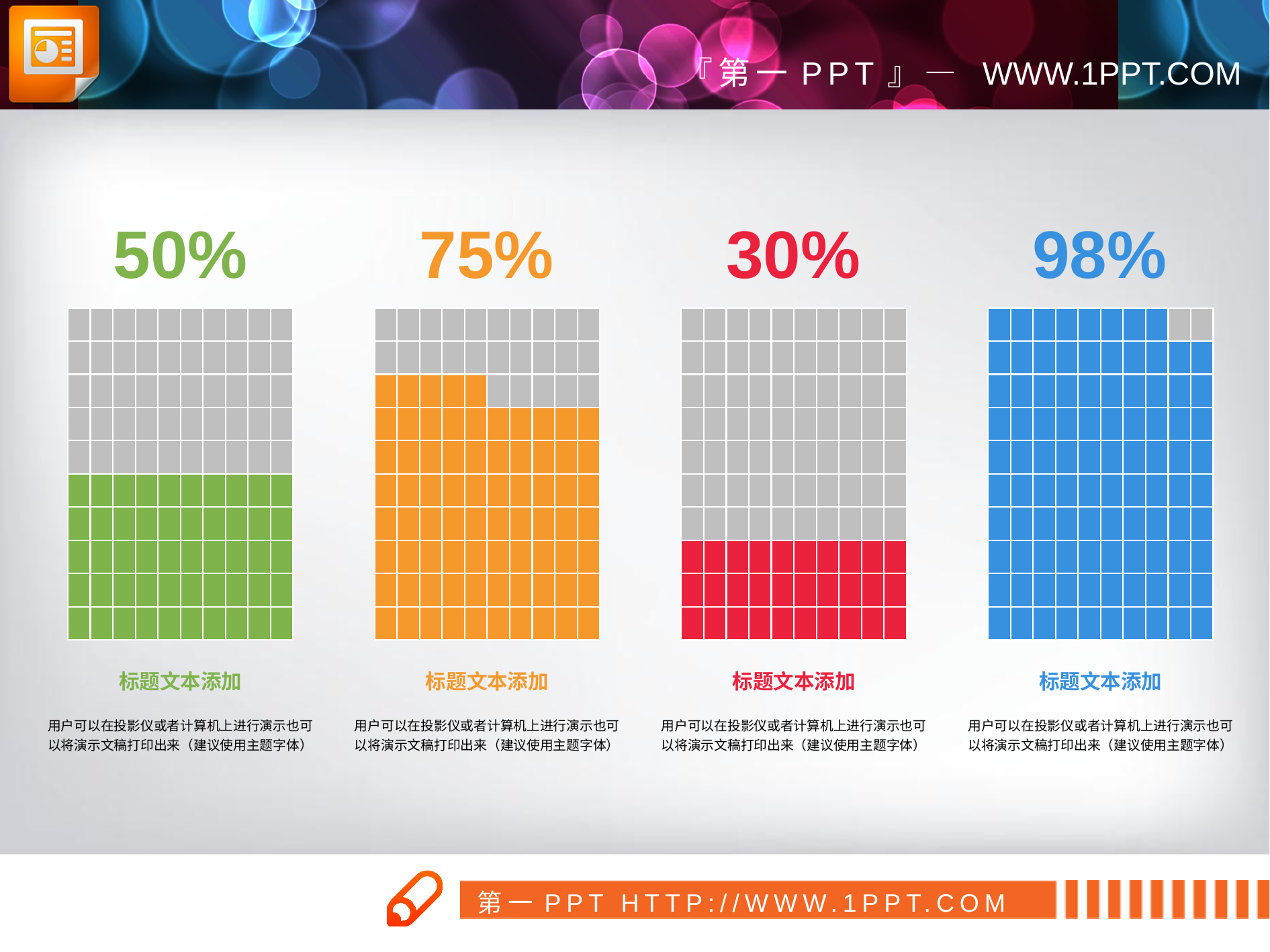

50%

标题文本添加
用户可以在投影仪或者计算机上进行演示也可以将演示文稿打印出来（建议使用主题字体）
75%

标题文本添加
用户可以在投影仪或者计算机上进行演示也可以将演示文稿打印出来（建议使用主题字体）
30%

标题文本添加
用户可以在投影仪或者计算机上进行演示也可以将演示文稿打印出来（建议使用主题字体）
98%

标题文本添加
用户可以在投影仪或者计算机上进行演示也可以将演示文稿打印出来（建议使用主题字体）